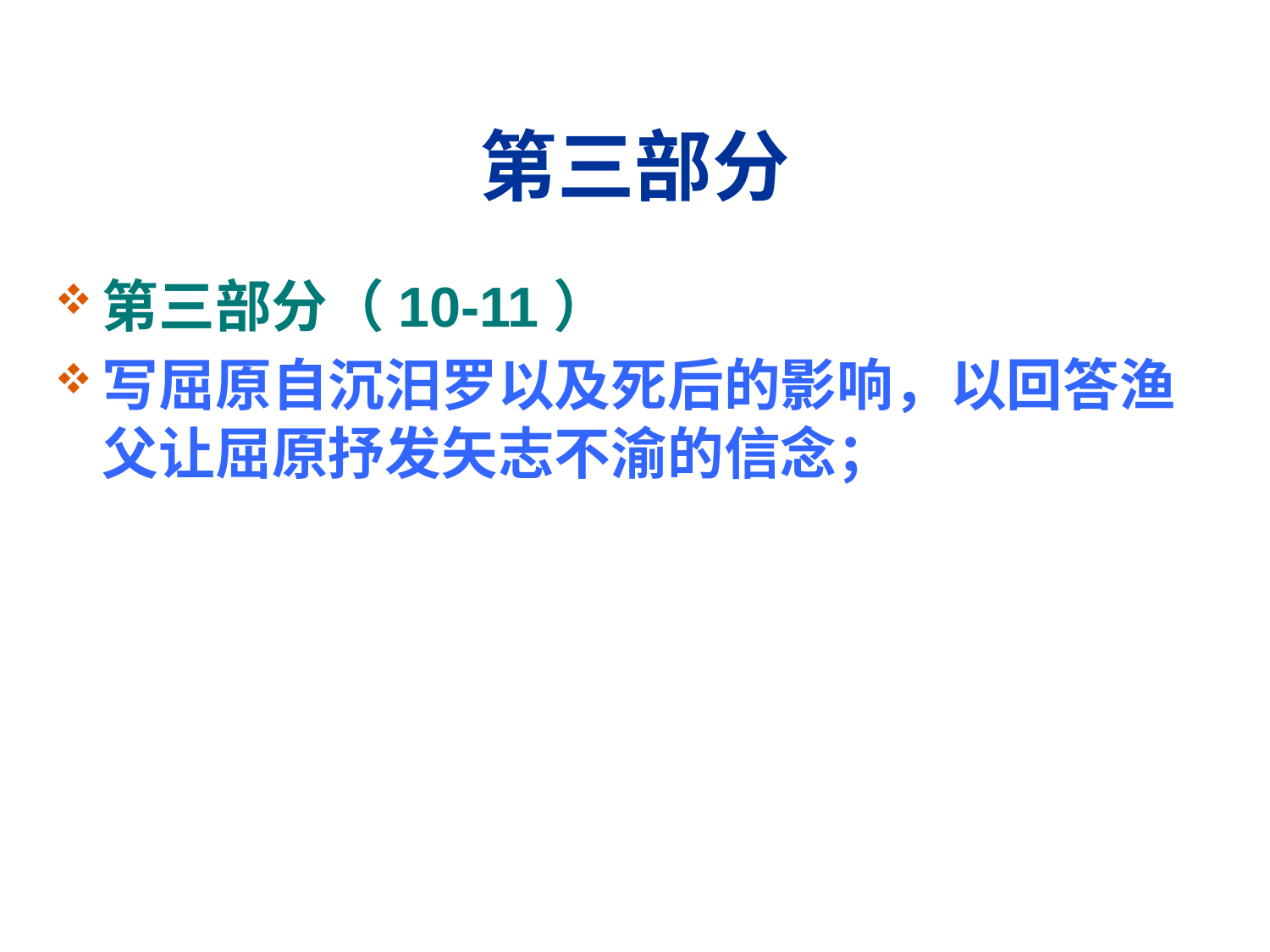

# 第三部分
第三部分（10-11）
写屈原自沉汨罗以及死后的影响，以回答渔父让屈原抒发矢志不渝的信念；